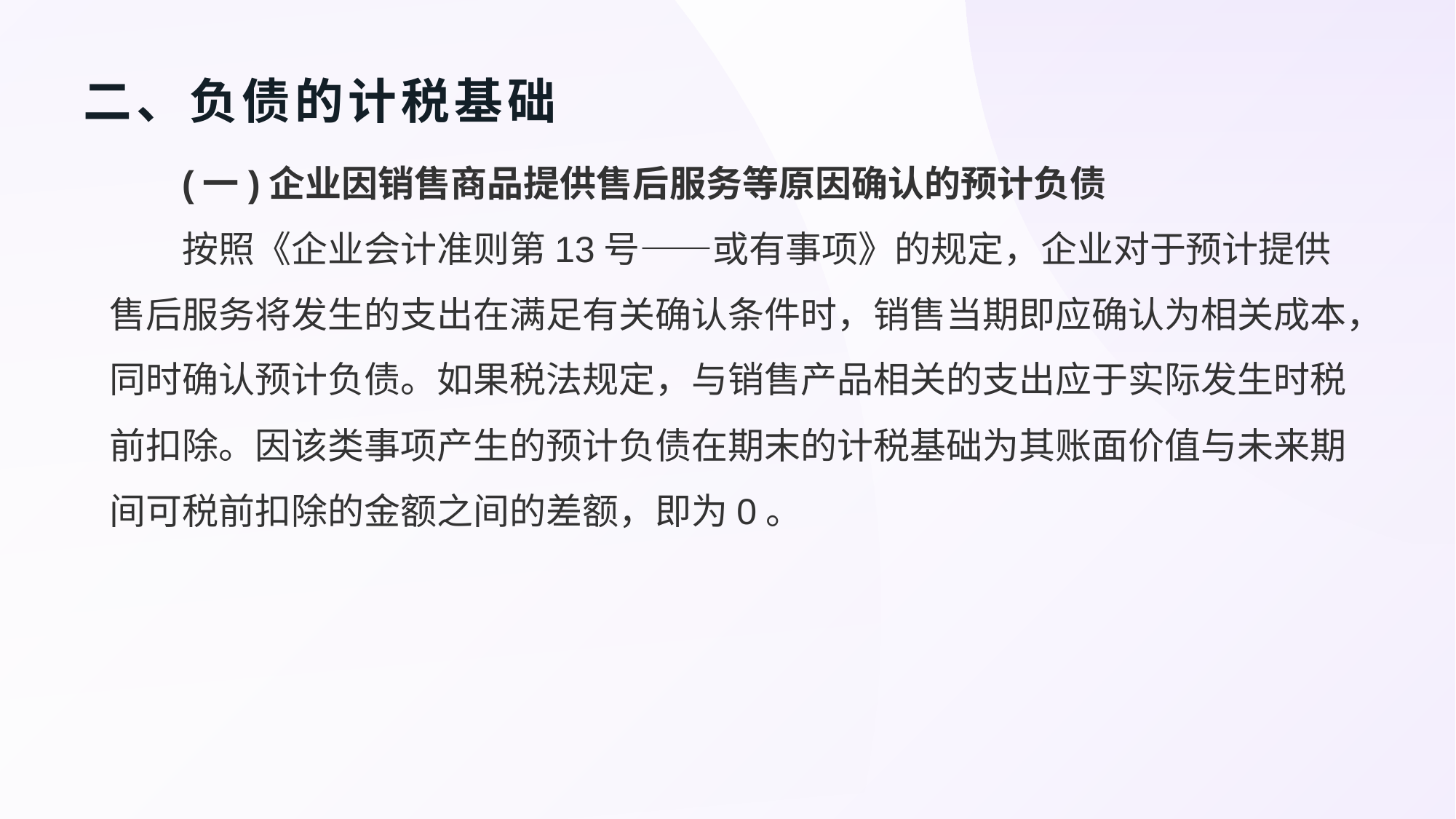

# 二、负债的计税基础
(一)企业因销售商品提供售后服务等原因确认的预计负债
按照《企业会计准则第13号——或有事项》的规定，企业对于预计提供售后服务将发生的支出在满足有关确认条件时，销售当期即应确认为相关成本，同时确认预计负债。如果税法规定，与销售产品相关的支出应于实际发生时税前扣除。因该类事项产生的预计负债在期末的计税基础为其账面价值与未来期间可税前扣除的金额之间的差额，即为0。